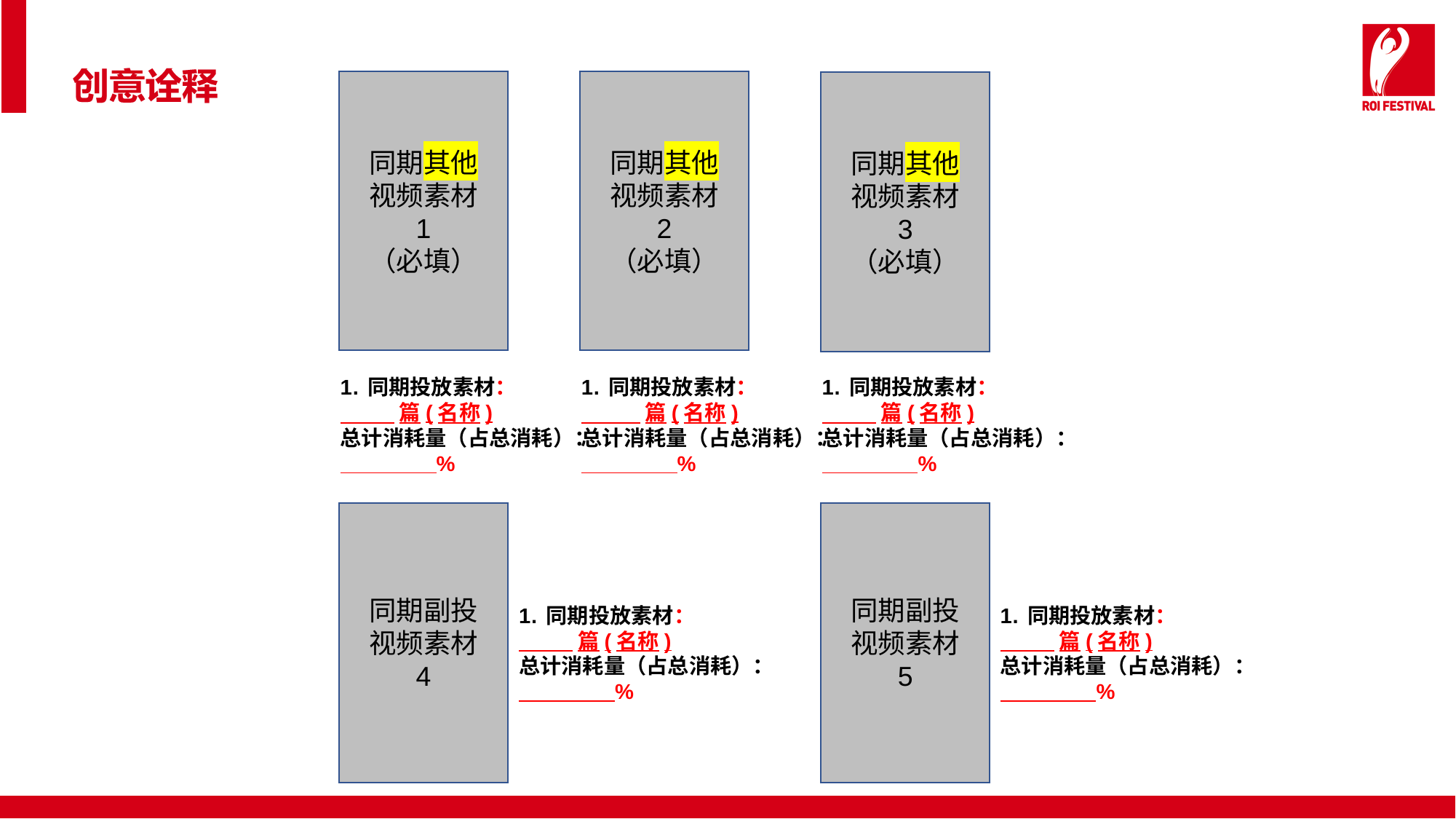

同期其他
视频素材
2
（必填）
同期其他
视频素材
1
（必填）
同期其他
视频素材
3
（必填）
同期投放素材：
           篇(名称)
总计消耗量（占总消耗）：
                %
同期投放素材：
            篇(名称)
总计消耗量（占总消耗）：
                %
同期投放素材：
           篇(名称)
总计消耗量（占总消耗）：
                %
同期副投
视频素材
4
同期副投
视频素材
5
同期投放素材：
           篇(名称)
总计消耗量（占总消耗）：
                %
同期投放素材：
           篇(名称)
总计消耗量（占总消耗）：
                %